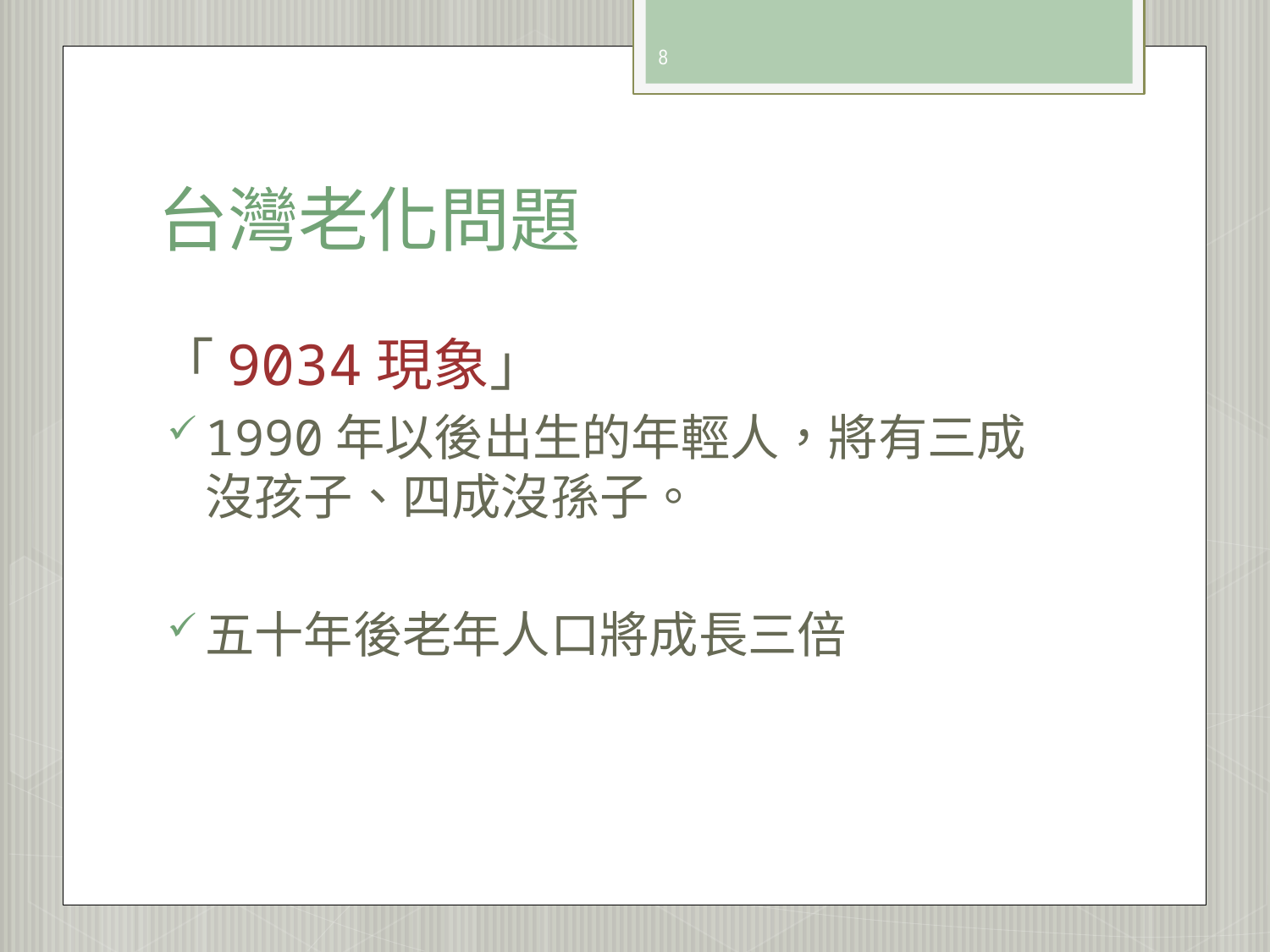

8
# 台灣老化問題
「9034現象」
1990年以後出生的年輕人，將有三成沒孩子、四成沒孫子。

五十年後老年人口將成長三倍